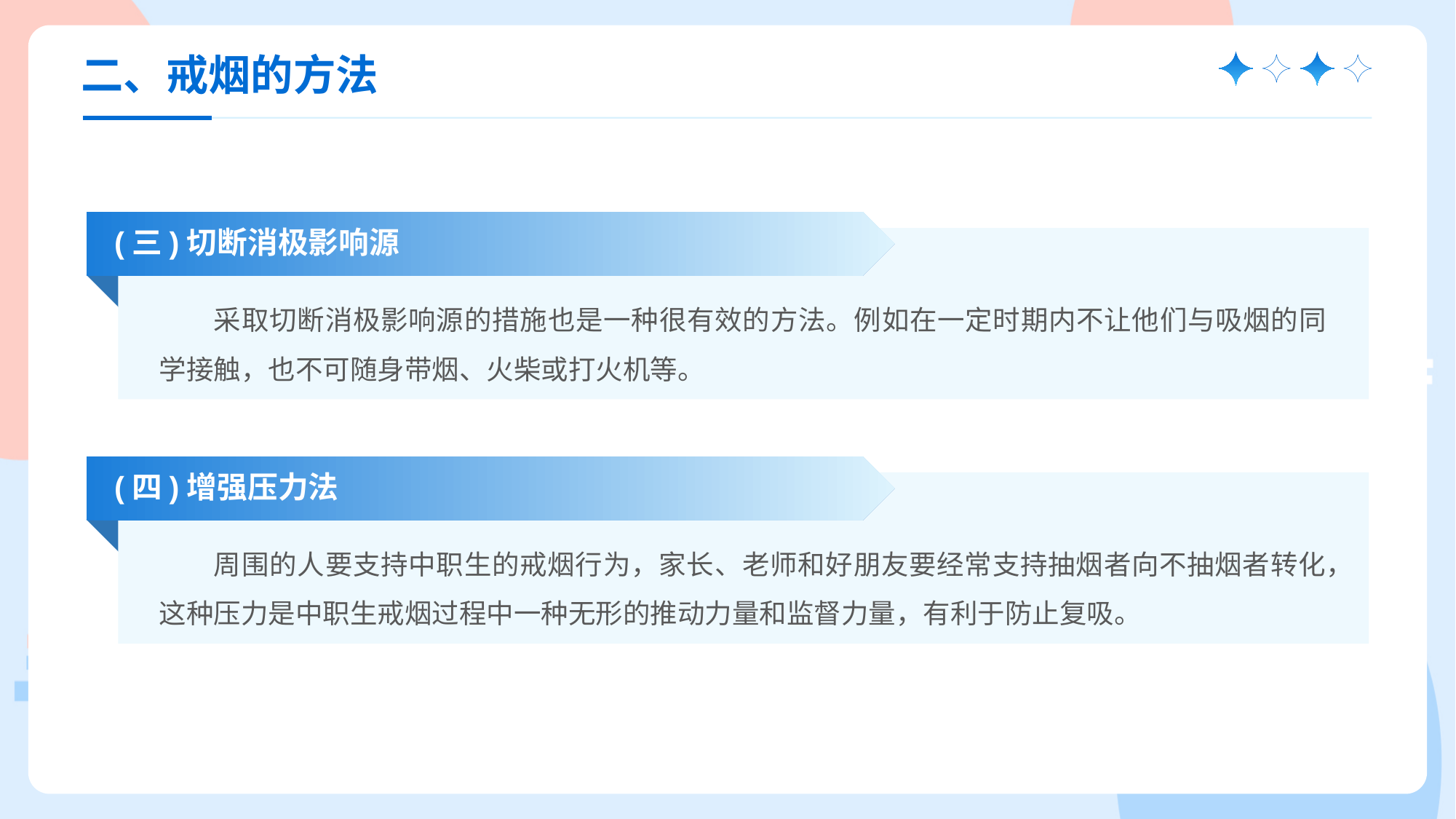

二、戒烟的方法
(三)切断消极影响源

采取切断消极影响源的措施也是一种很有效的方法。例如在一定时期内不让他们与吸烟的同学接触，也不可随身带烟、火柴或打火机等。
(四)增强压力法

周围的人要支持中职生的戒烟行为，家长、老师和好朋友要经常支持抽烟者向不抽烟者转化，这种压力是中职生戒烟过程中一种无形的推动力量和监督力量，有利于防止复吸。